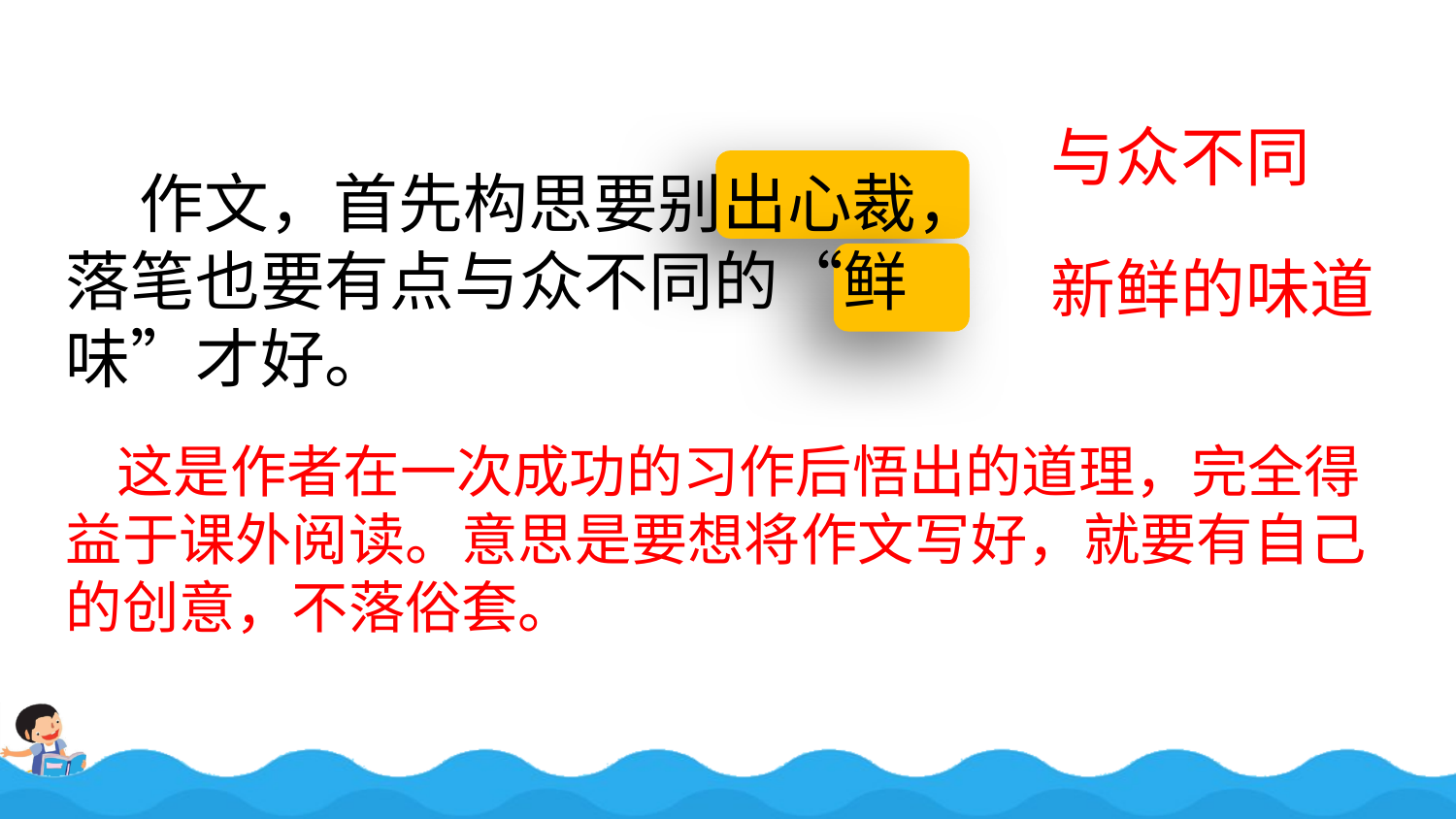

与众不同

    作文，首先构思要别出心裁，落笔也要有点与众不同的“鲜味”才好。
新鲜的味道

   这是作者在一次成功的习作后悟出的道理，完全得益于课外阅读。意思是要想将作文写好，就要有自己的创意，不落俗套。